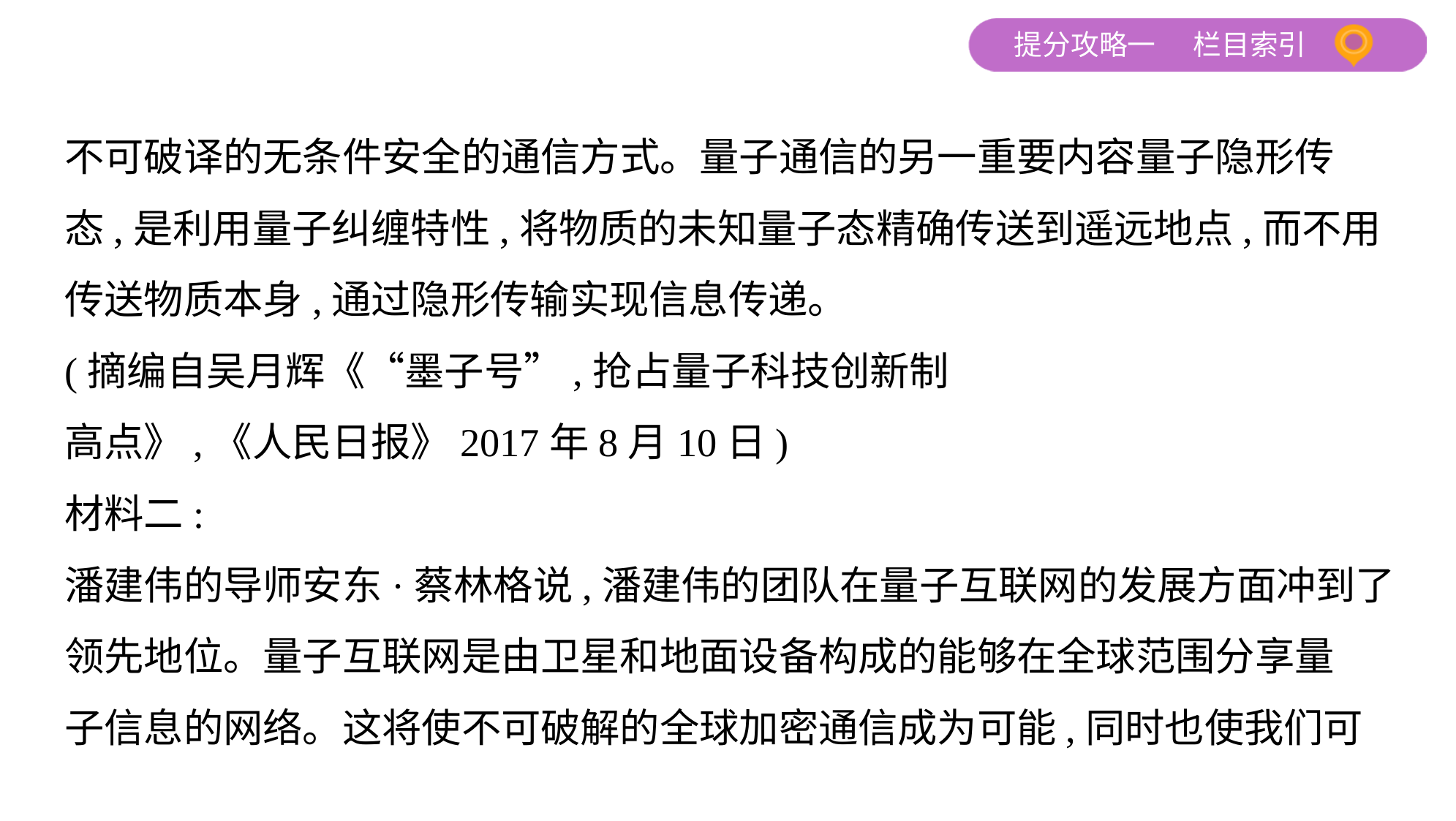

不可破译的无条件安全的通信方式。量子通信的另一重要内容量子隐形传
态,是利用量子纠缠特性,将物质的未知量子态精确传送到遥远地点,而不用
传送物质本身,通过隐形传输实现信息传递。
(摘编自吴月辉《“墨子号”,抢占量子科技创新制
高点》,《人民日报》2017年8月10日)
材料二:
潘建伟的导师安东·蔡林格说,潘建伟的团队在量子互联网的发展方面冲到了
领先地位。量子互联网是由卫星和地面设备构成的能够在全球范围分享量
子信息的网络。这将使不可破解的全球加密通信成为可能,同时也使我们可